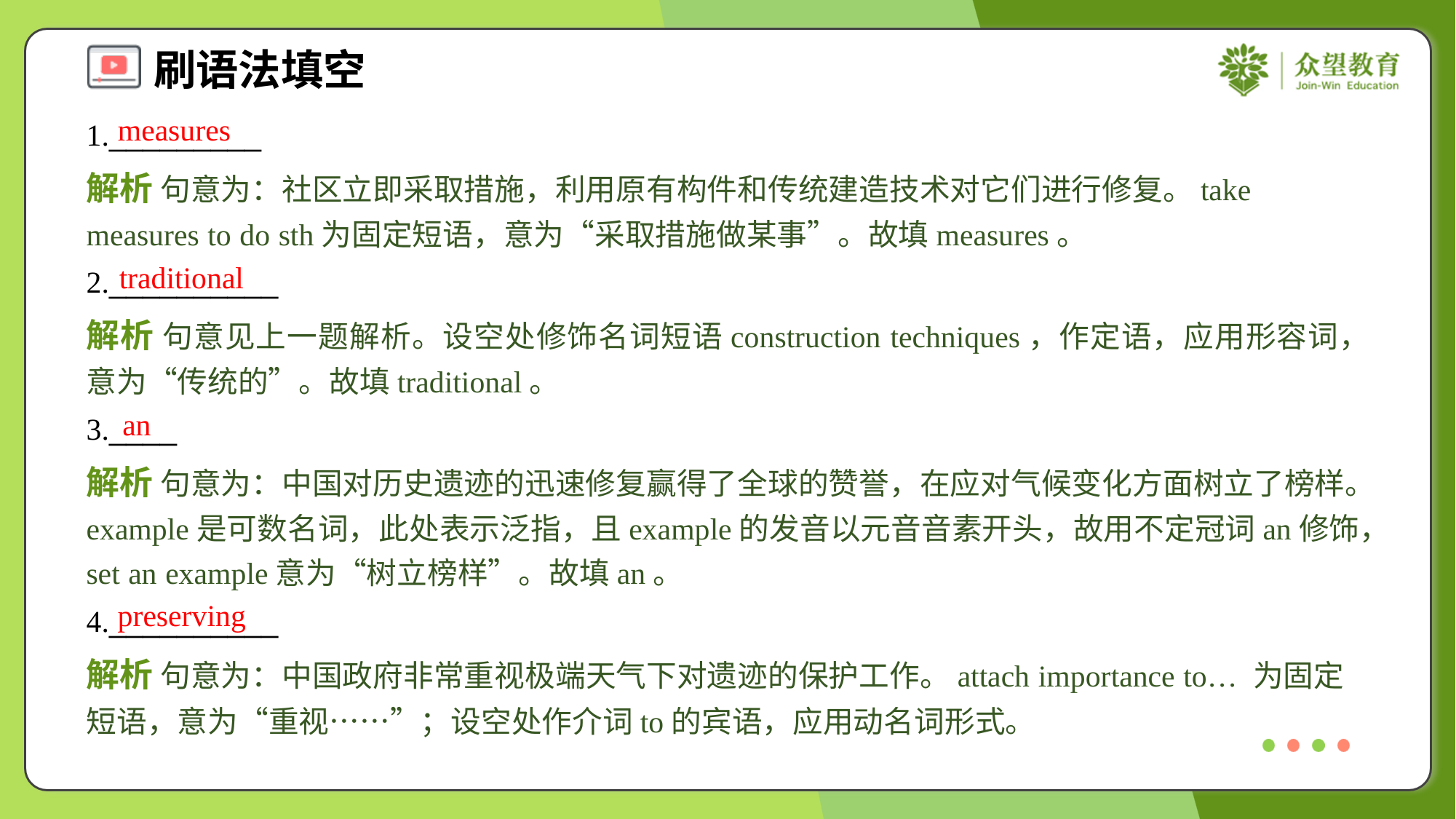

measures
1._________
解析 句意为：社区立即采取措施，利用原有构件和传统建造技术对它们进行修复。take measures to do sth为固定短语，意为“采取措施做某事”。故填measures。
traditional
2.__________
解析 句意见上一题解析。设空处修饰名词短语construction techniques，作定语，应用形容词，意为“传统的”。故填traditional。
an
3.____
解析 句意为：中国对历史遗迹的迅速修复赢得了全球的赞誉，在应对气候变化方面树立了榜样。example是可数名词，此处表示泛指，且example的发音以元音音素开头，故用不定冠词an修饰，set an example意为“树立榜样”。故填an。
preserving
4.__________
解析 句意为：中国政府非常重视极端天气下对遗迹的保护工作。attach importance to… 为固定短语，意为“重视……”；设空处作介词to的宾语，应用动名词形式。